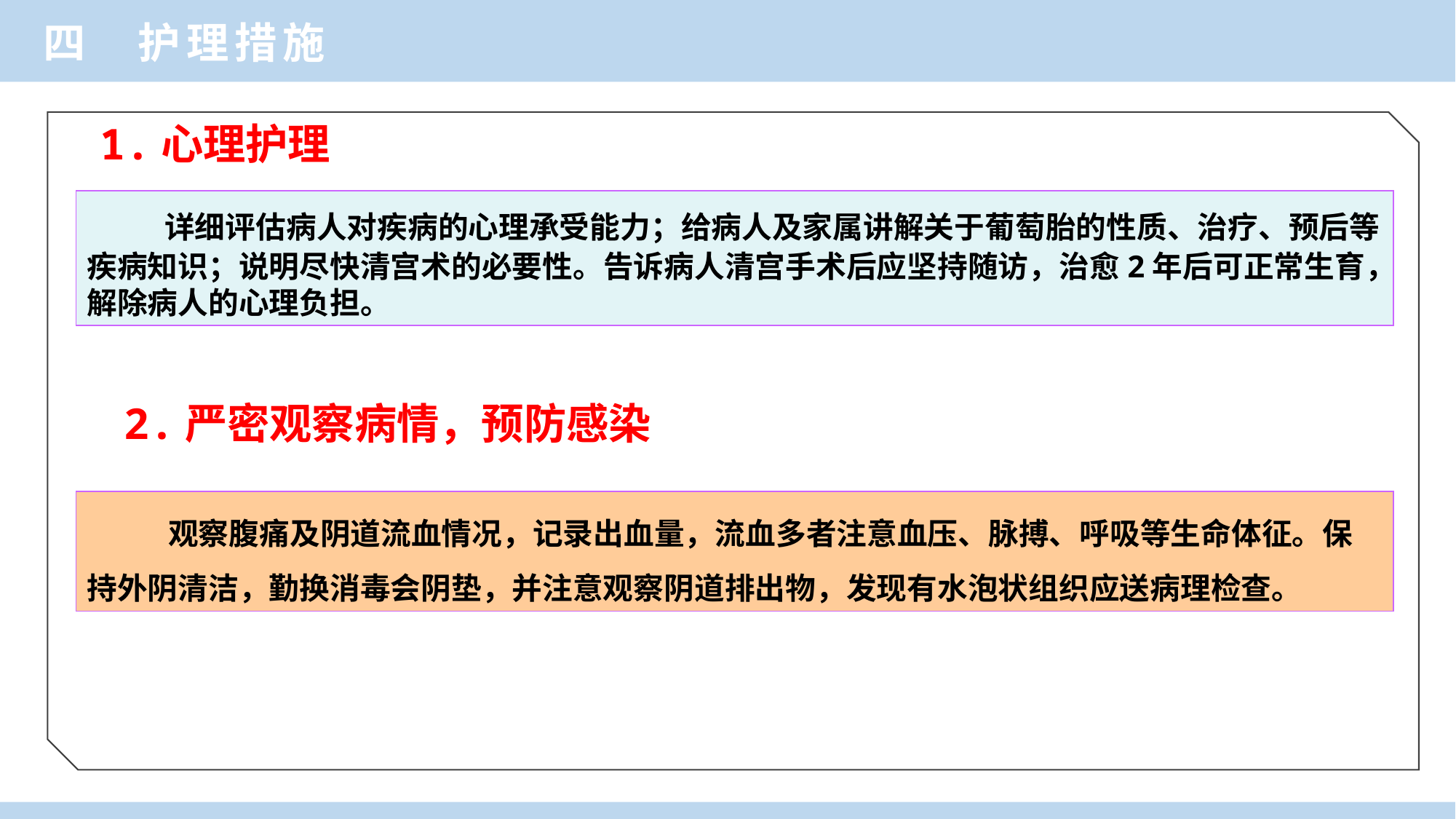

四   护理措施

1.心理护理
       详细评估病人对疾病的心理承受能力；给病人及家属讲解关于葡萄胎的性质、治疗、预后等疾病知识；说明尽快清宫术的必要性。告诉病人清宫手术后应坚持随访，治愈2年后可正常生育，解除病人的心理负担。
2.严密观察病情，预防感染
           观察腹痛及阴道流血情况，记录出血量，流血多者注意血压、脉搏、呼吸等生命体征。保持外阴清洁，勤换消毒会阴垫，并注意观察阴道排出物，发现有水泡状组织应送病理检查。